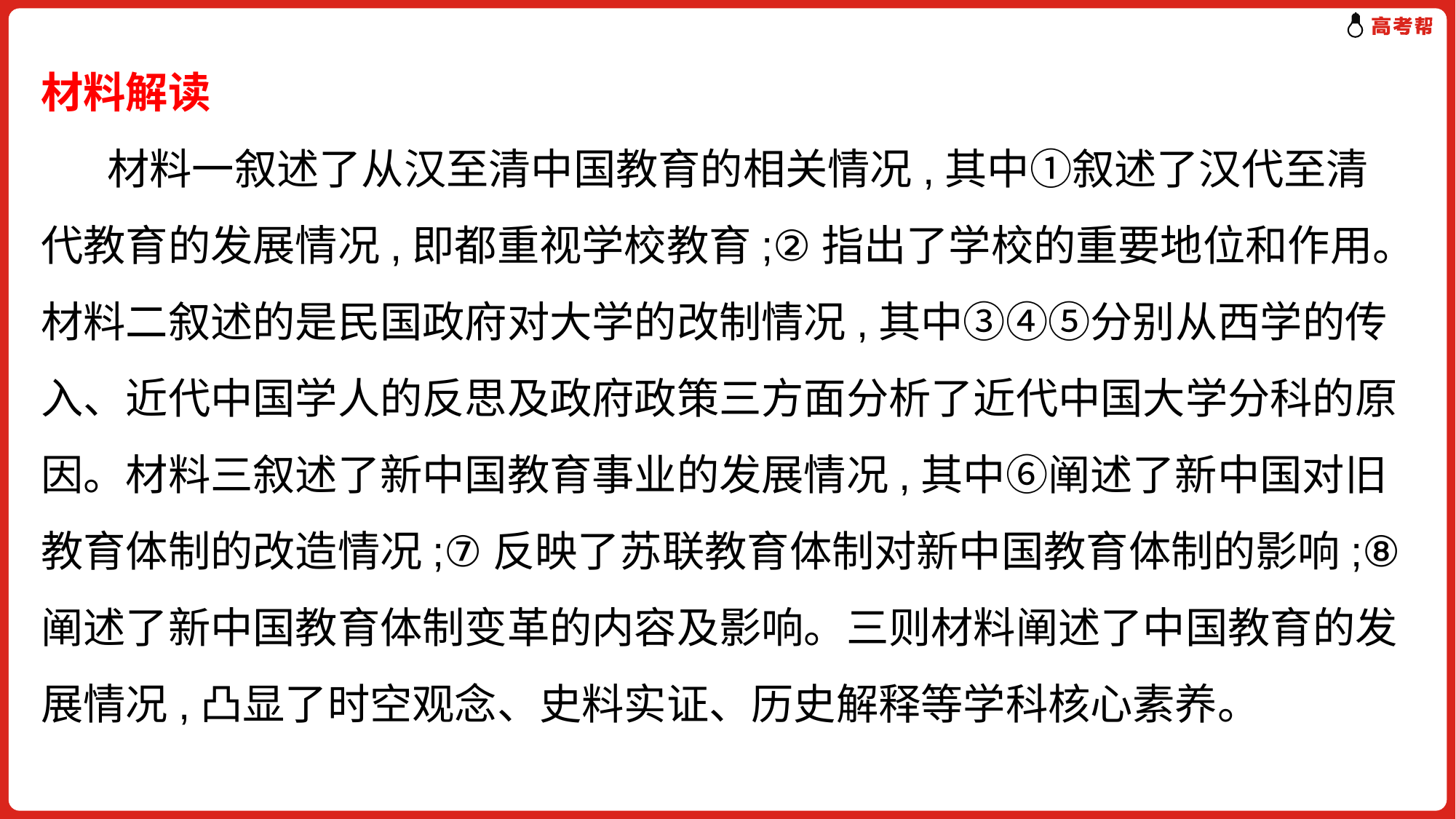

# 材料解读 材料一叙述了从汉至清中国教育的相关情况,其中①叙述了汉代至清代教育的发展情况,即都重视学校教育;②指出了学校的重要地位和作用。材料二叙述的是民国政府对大学的改制情况,其中③④⑤分别从西学的传入、近代中国学人的反思及政府政策三方面分析了近代中国大学分科的原因。材料三叙述了新中国教育事业的发展情况,其中⑥阐述了新中国对旧教育体制的改造情况;⑦反映了苏联教育体制对新中国教育体制的影响;⑧阐述了新中国教育体制变革的内容及影响。三则材料阐述了中国教育的发展情况,凸显了时空观念、史料实证、历史解释等学科核心素养。